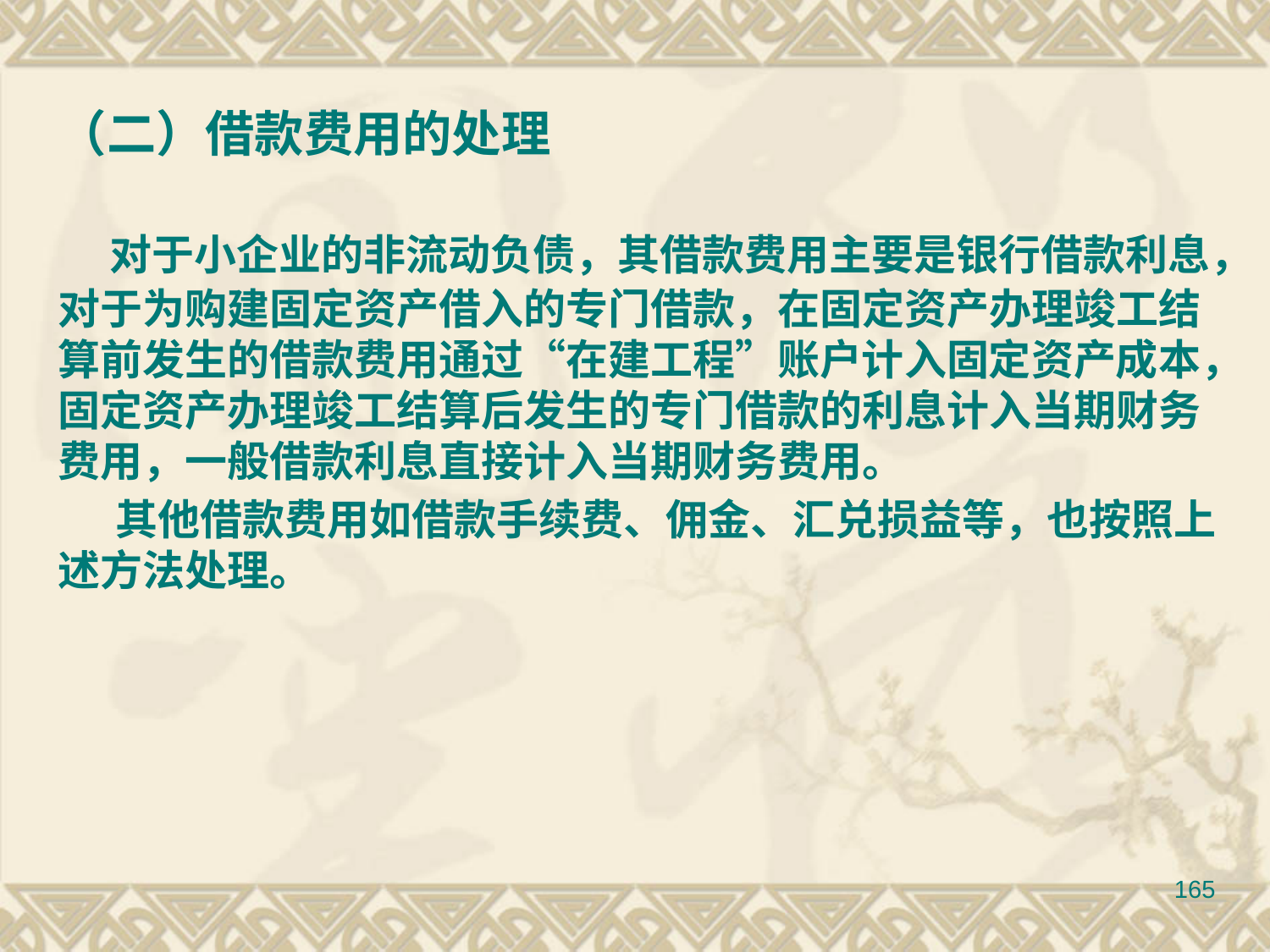

（二）借款费用的处理

   对于小企业的非流动负债，其借款费用主要是银行借款利息，对于为购建固定资产借入的专门借款，在固定资产办理竣工结算前发生的借款费用通过“在建工程”账户计入固定资产成本，固定资产办理竣工结算后发生的专门借款的利息计入当期财务费用，一般借款利息直接计入当期财务费用。
     其他借款费用如借款手续费、佣金、汇兑损益等，也按照上述方法处理。
165